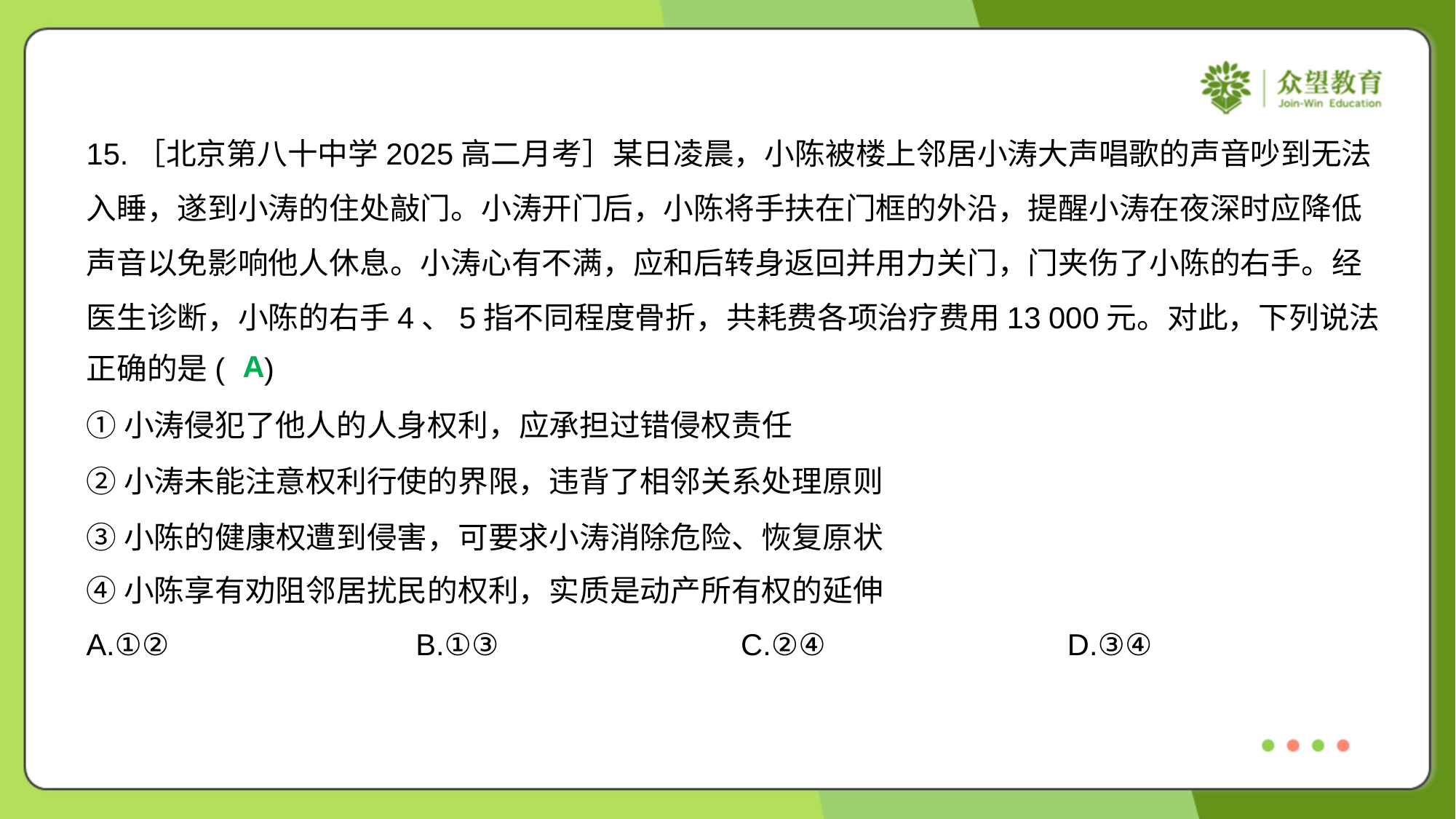

15.［北京第八十中学2025高二月考］某日凌晨，小陈被楼上邻居小涛大声唱歌的声音吵到无法
入睡，遂到小涛的住处敲门。小涛开门后，小陈将手扶在门框的外沿，提醒小涛在夜深时应降低
声音以免影响他人休息。小涛心有不满，应和后转身返回并用力关门，门夹伤了小陈的右手。经
医生诊断，小陈的右手4、5指不同程度骨折，共耗费各项治疗费用13 000元。对此，下列说法
正确的是(     )
A
①小涛侵犯了他人的人身权利，应承担过错侵权责任
②小涛未能注意权利行使的界限，违背了相邻关系处理原则
③小陈的健康权遭到侵害，可要求小涛消除危险、恢复原状
④小陈享有劝阻邻居扰民的权利，实质是动产所有权的延伸
A.①②	B.①③	C.②④	D.③④